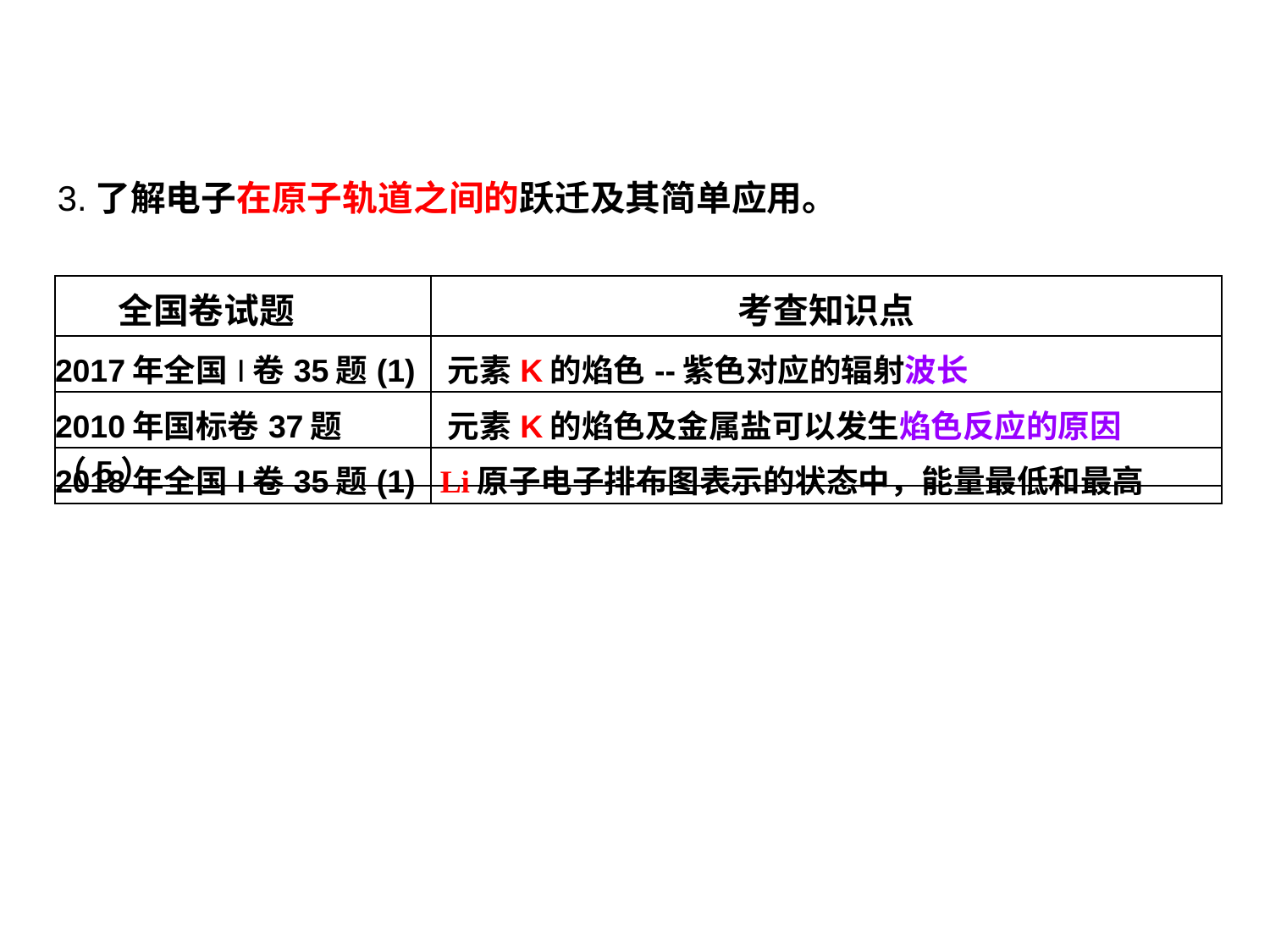

3.了解电子在原子轨道之间的跃迁及其简单应用。

| 全国卷试题 | 考查知识点 |
| --- | --- |
| 2017年全国I卷35题(1) | 元素K的焰色--紫色对应的辐射波长 |
| 2010年国标卷37题（5） | 元素K的焰色及金属盐可以发生焰色反应的原因 |
| 2018年全国I卷35题(1) | Li原子电子排布图表示的状态中，能量最低和最高 |
| --- | --- |